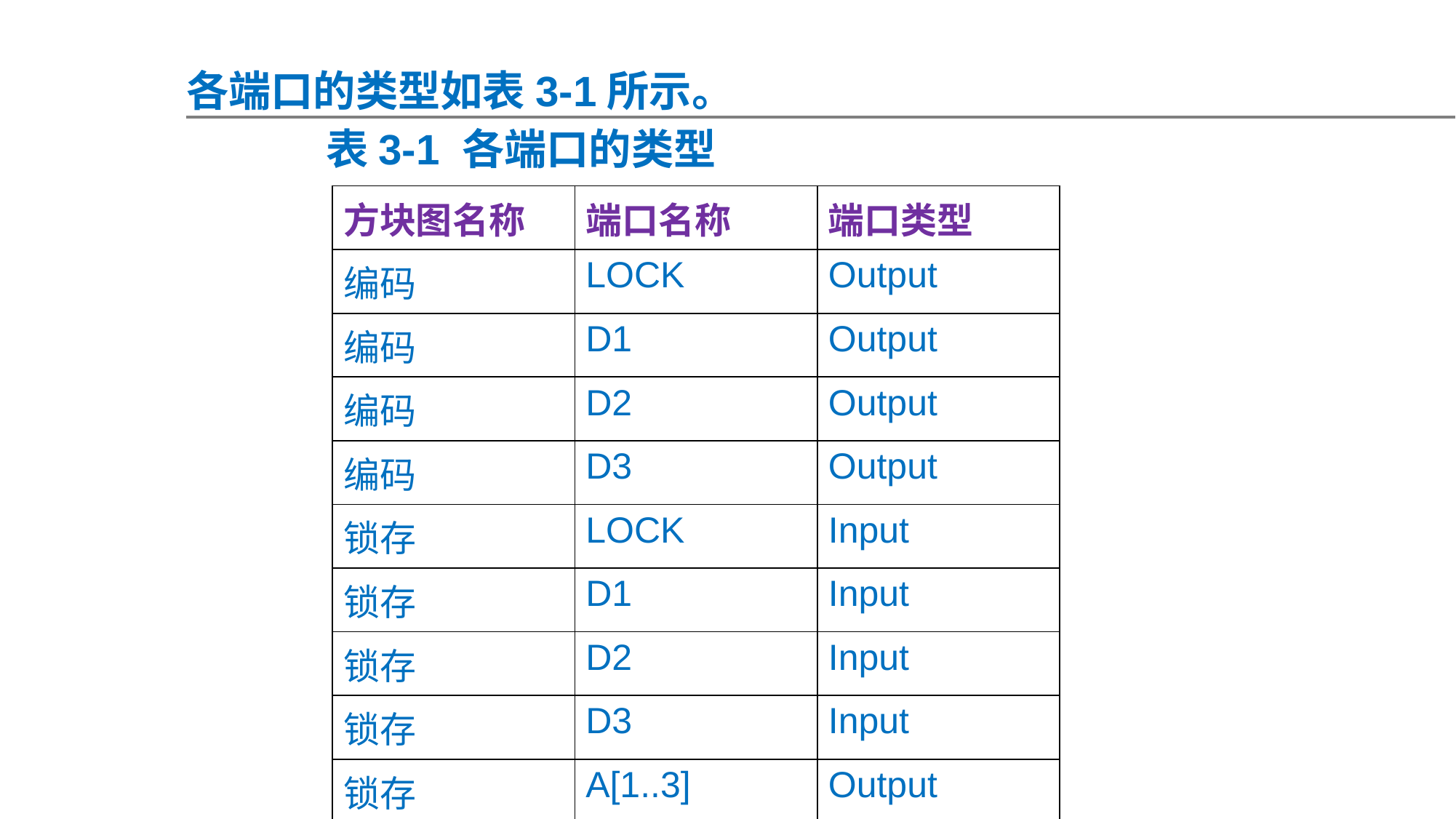

各端口的类型如表3-1所示。
表3-1 各端口的类型
| 方块图名称 | 端口名称 | 端口类型 |
| --- | --- | --- |
| 编码 | LOCK | Output |
| 编码 | D1 | Output |
| 编码 | D2 | Output |
| 编码 | D3 | Output |
| 锁存 | LOCK | Input |
| 锁存 | D1 | Input |
| 锁存 | D2 | Input |
| 锁存 | D3 | Input |
| 锁存 | A[1..3] | Output |
| 锁存 | XL | Output |